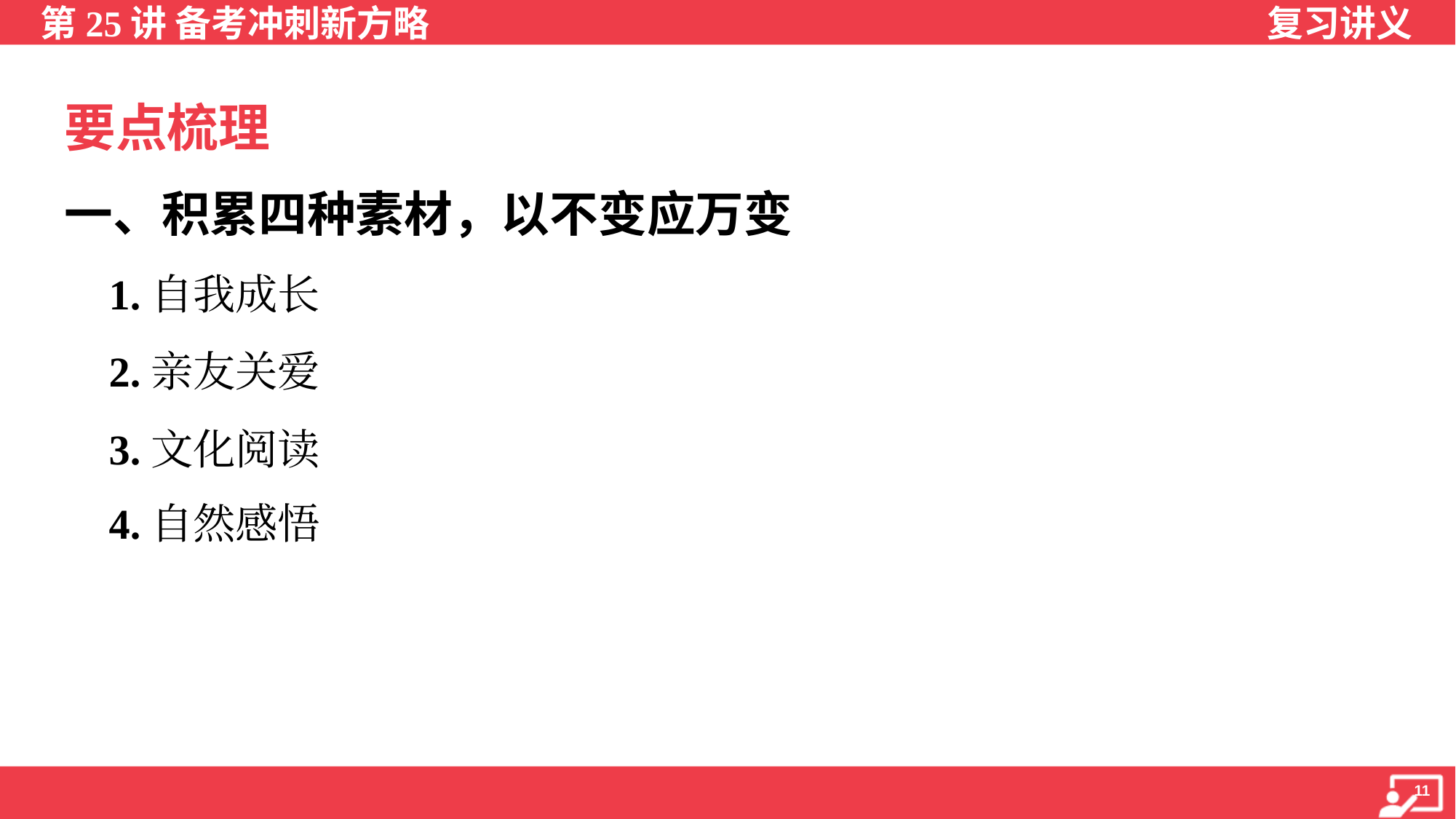

要点梳理
一、积累四种素材，以不变应万变
    1.自我成长
    2.亲友关爱
    3.文化阅读
    4.自然感悟